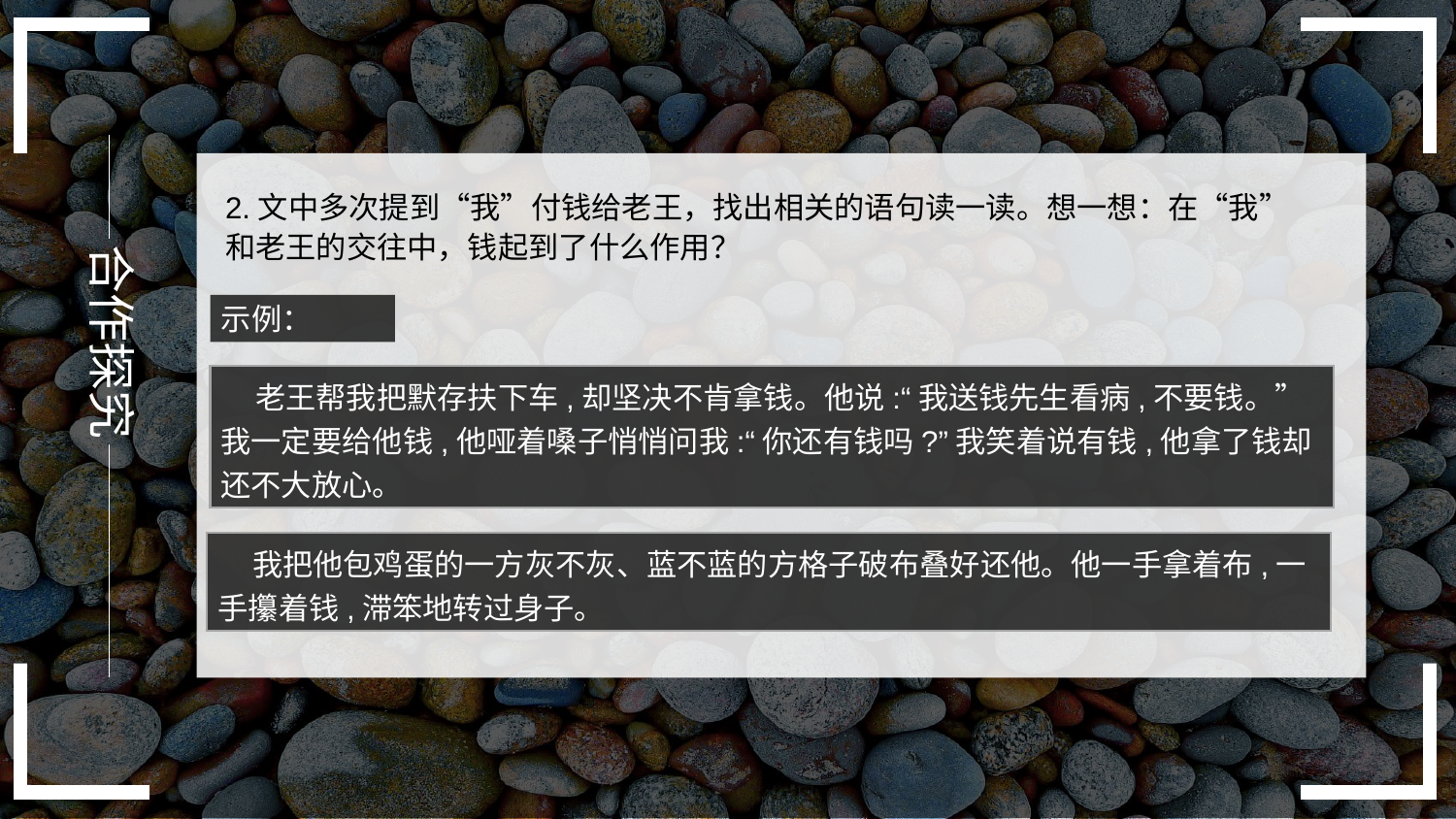

合作探究

2.文中多次提到“我”付钱给老王，找出相关的语句读一读。想一想：在“我”和老王的交往中，钱起到了什么作用？
示例：
    老王帮我把默存扶下车,却坚决不肯拿钱。他说:“我送钱先生看病,不要钱。”我一定要给他钱,他哑着嗓子悄悄问我:“你还有钱吗?”我笑着说有钱,他拿了钱却还不大放心。
    我把他包鸡蛋的一方灰不灰、蓝不蓝的方格子破布叠好还他。他一手拿着布,一手攥着钱,滞笨地转过身子。